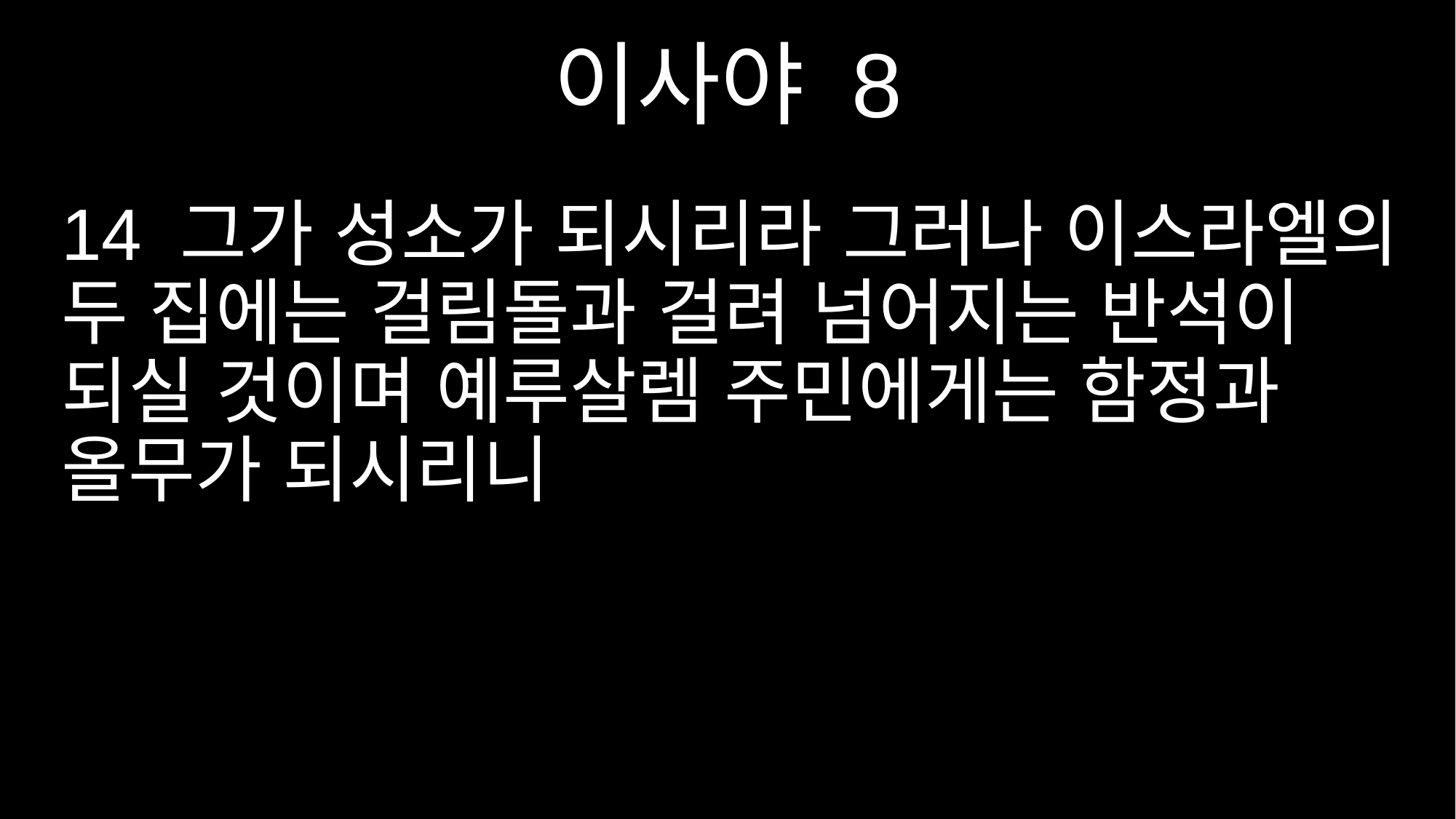

이사야 8
14 그가 성소가 되시리라 그러나 이스라엘의 두 집에는 걸림돌과 걸려 넘어지는 반석이 되실 것이며 예루살렘 주민에게는 함정과 올무가 되시리니